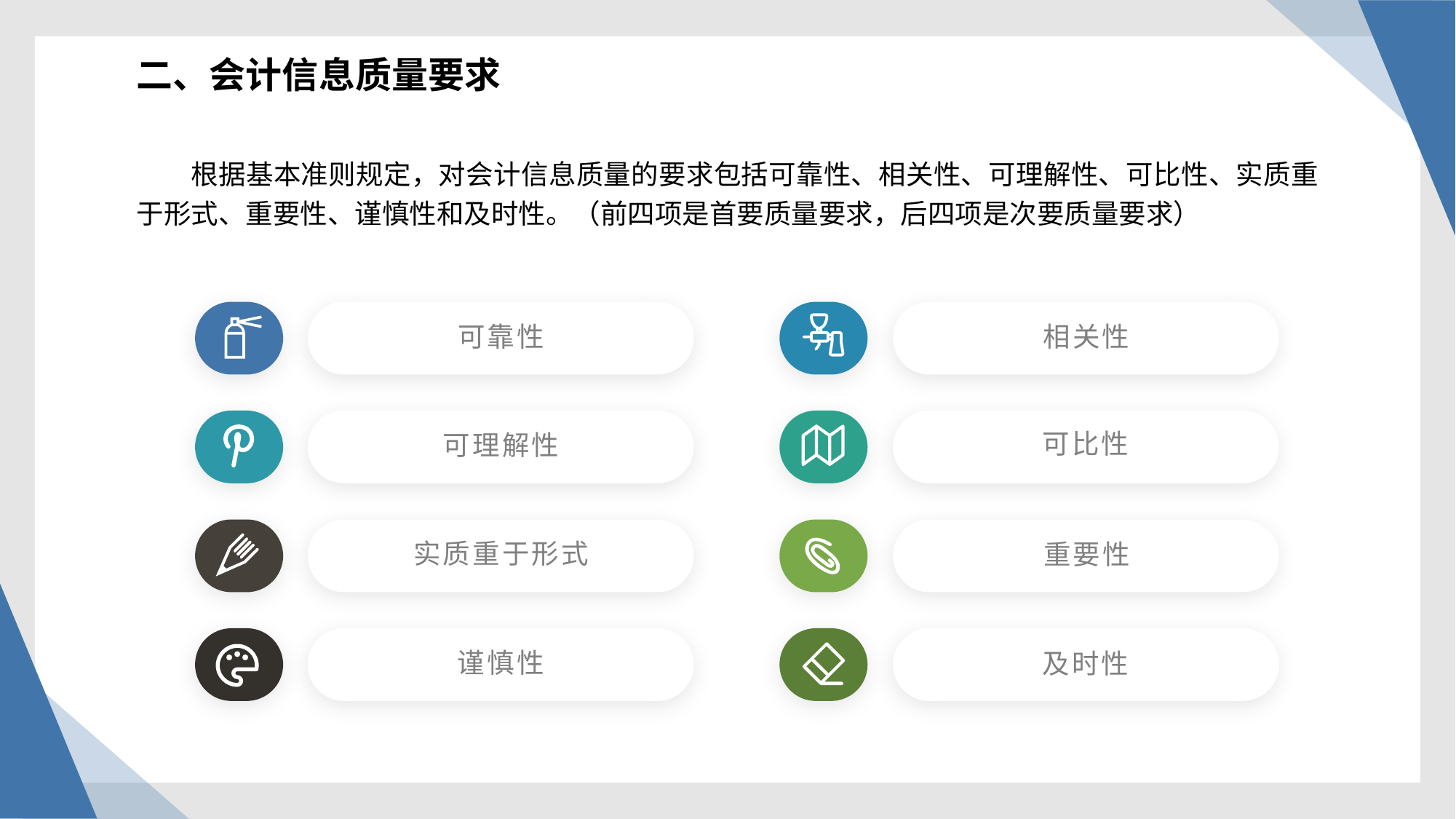

二、会计信息质量要求
根据基本准则规定，对会计信息质量的要求包括可靠性、相关性、可理解性、可比性、实质重于形式、重要性、谨慎性和及时性。（前四项是首要质量要求，后四项是次要质量要求）

可靠性
相关性

可比性
可理解性

实质重于形式
重要性

谨慎性
及时性